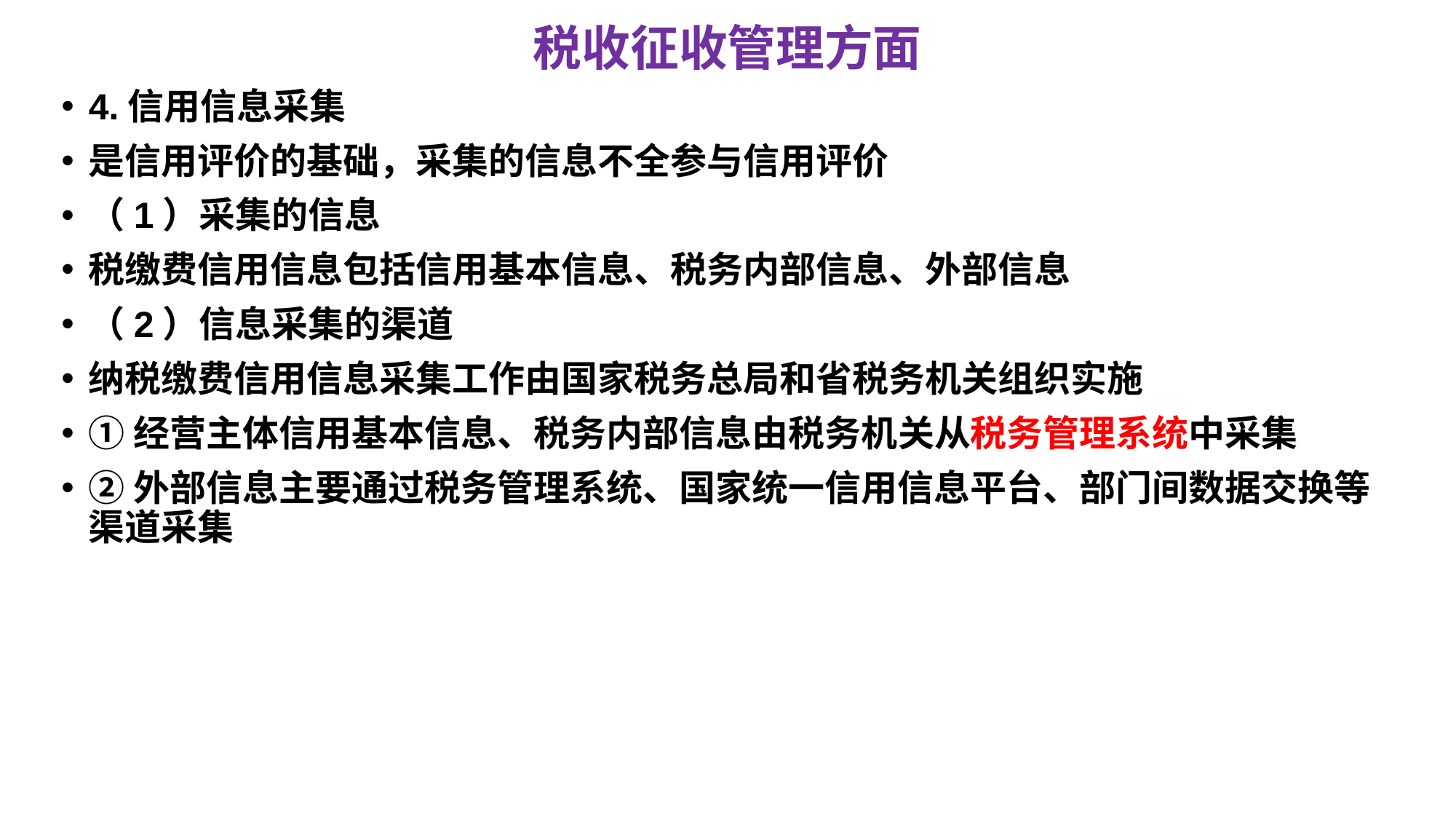

# 税收征收管理方面
4.信用信息采集
是信用评价的基础，采集的信息不全参与信用评价
（1）采集的信息
税缴费信用信息包括信用基本信息、税务内部信息、外部信息
（2）信息采集的渠道
纳税缴费信用信息采集工作由国家税务总局和省税务机关组织实施
①经营主体信用基本信息、税务内部信息由税务机关从税务管理系统中采集
②外部信息主要通过税务管理系统、国家统一信用信息平台、部门间数据交换等渠道采集